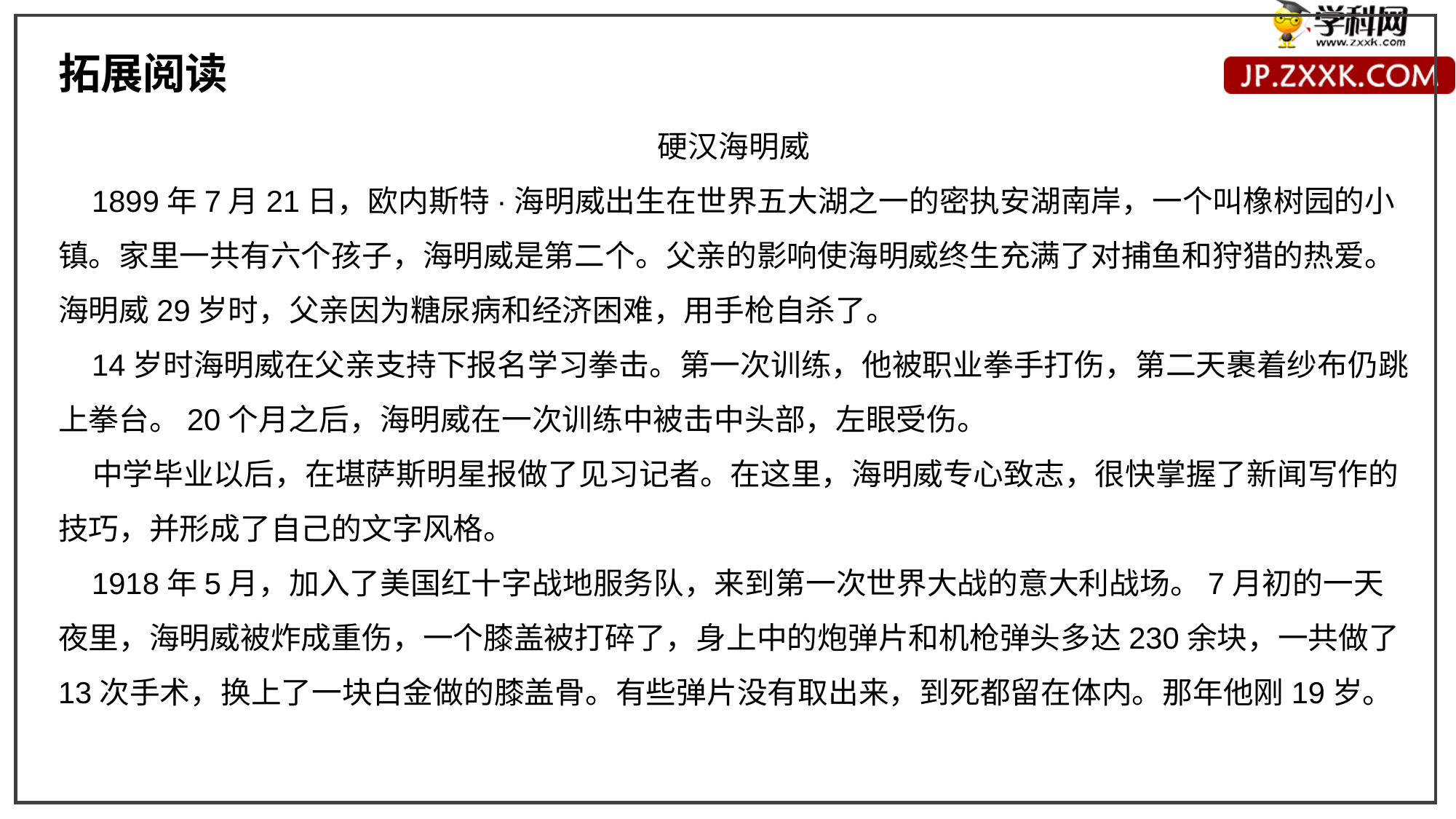

拓展阅读
硬汉海明威
    1899年7月21日，欧内斯特·海明威出生在世界五大湖之一的密执安湖南岸，一个叫橡树园的小镇。家里一共有六个孩子，海明威是第二个。父亲的影响使海明威终生充满了对捕鱼和狩猎的热爱。海明威29岁时，父亲因为糖尿病和经济困难，用手枪自杀了。
    14岁时海明威在父亲支持下报名学习拳击。第一次训练，他被职业拳手打伤，第二天裹着纱布仍跳上拳台。20个月之后，海明威在一次训练中被击中头部，左眼受伤。
    中学毕业以后，在堪萨斯明星报做了见习记者。在这里，海明威专心致志，很快掌握了新闻写作的技巧，并形成了自己的文字风格。
    1918年5月，加入了美国红十字战地服务队，来到第一次世界大战的意大利战场。7月初的一天夜里，海明威被炸成重伤，一个膝盖被打碎了，身上中的炮弹片和机枪弹头多达230余块，一共做了13次手术，换上了一块白金做的膝盖骨。有些弹片没有取出来，到死都留在体内。那年他刚19岁。